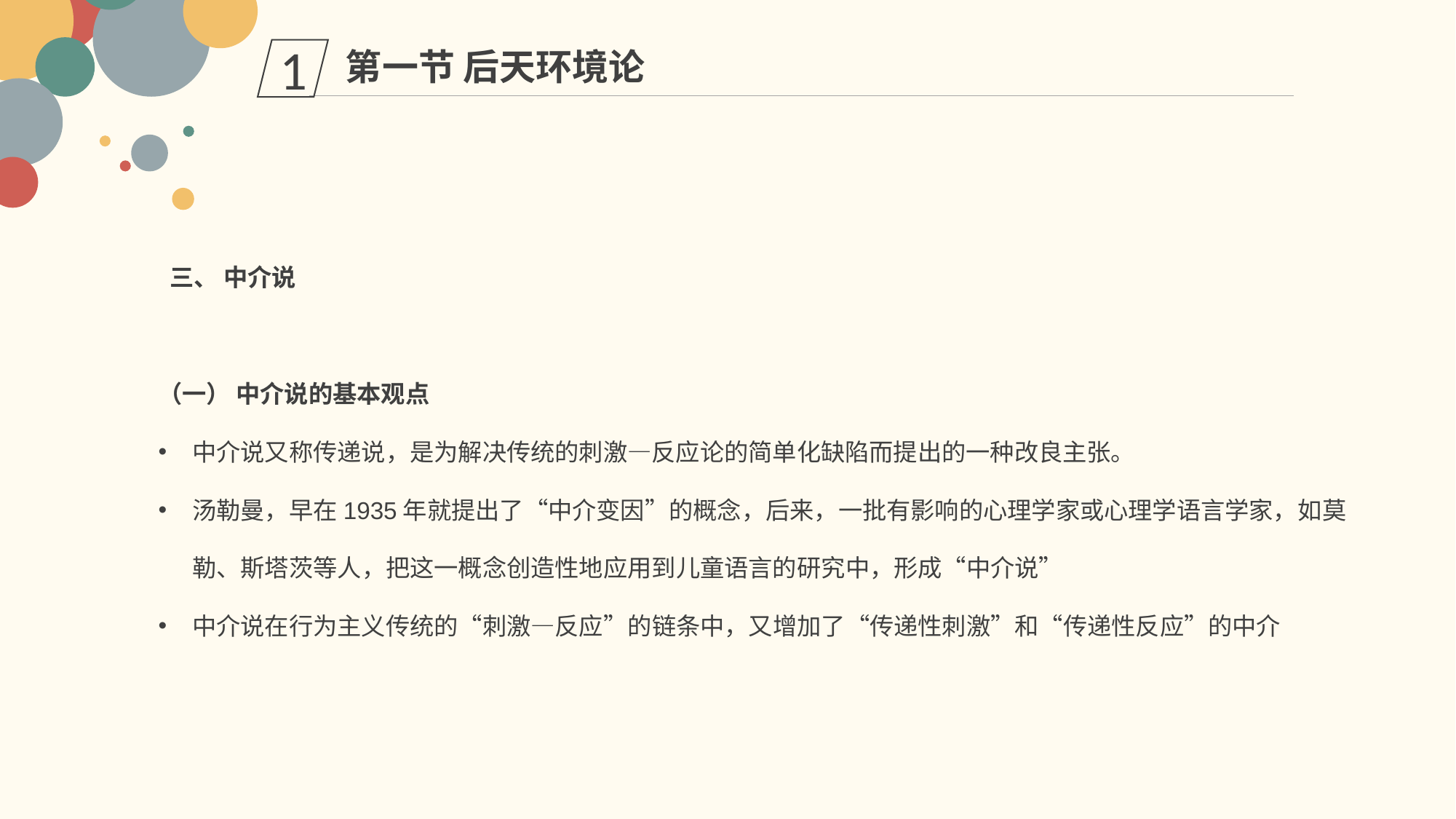

第一节 后天环境论
1
 三、 中介说

（一） 中介说的基本观点
中介说又称传递说，是为解决传统的刺激—反应论的简单化缺陷而提出的一种改良主张。
汤勒曼，早在1935年就提出了“中介变因”的概念，后来，一批有影响的心理学家或心理学语言学家，如莫勒、斯塔茨等人，把这一概念创造性地应用到儿童语言的研究中，形成“中介说”
中介说在行为主义传统的“刺激—反应”的链条中，又增加了“传递性刺激”和“传递性反应”的中介